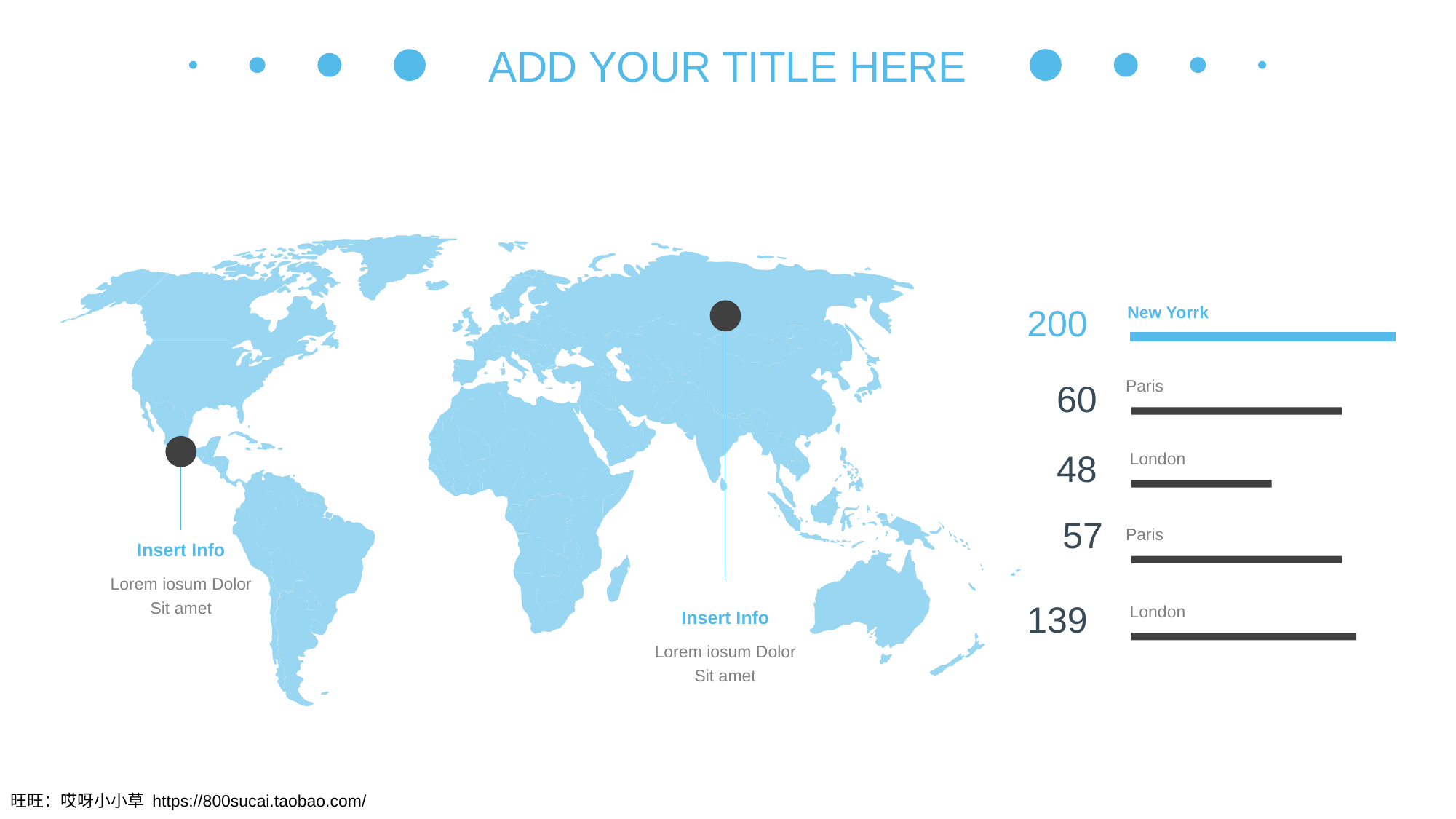

ADD YOUR TITLE HERE

200
New Yorrk

Paris
60

48
London

57
Paris
Insert Info
Lorem iosum Dolor
Sit amet

139
London
Insert Info
Lorem iosum Dolor
Sit amet

旺旺：哎呀小小草 https://800sucai.taobao.com/